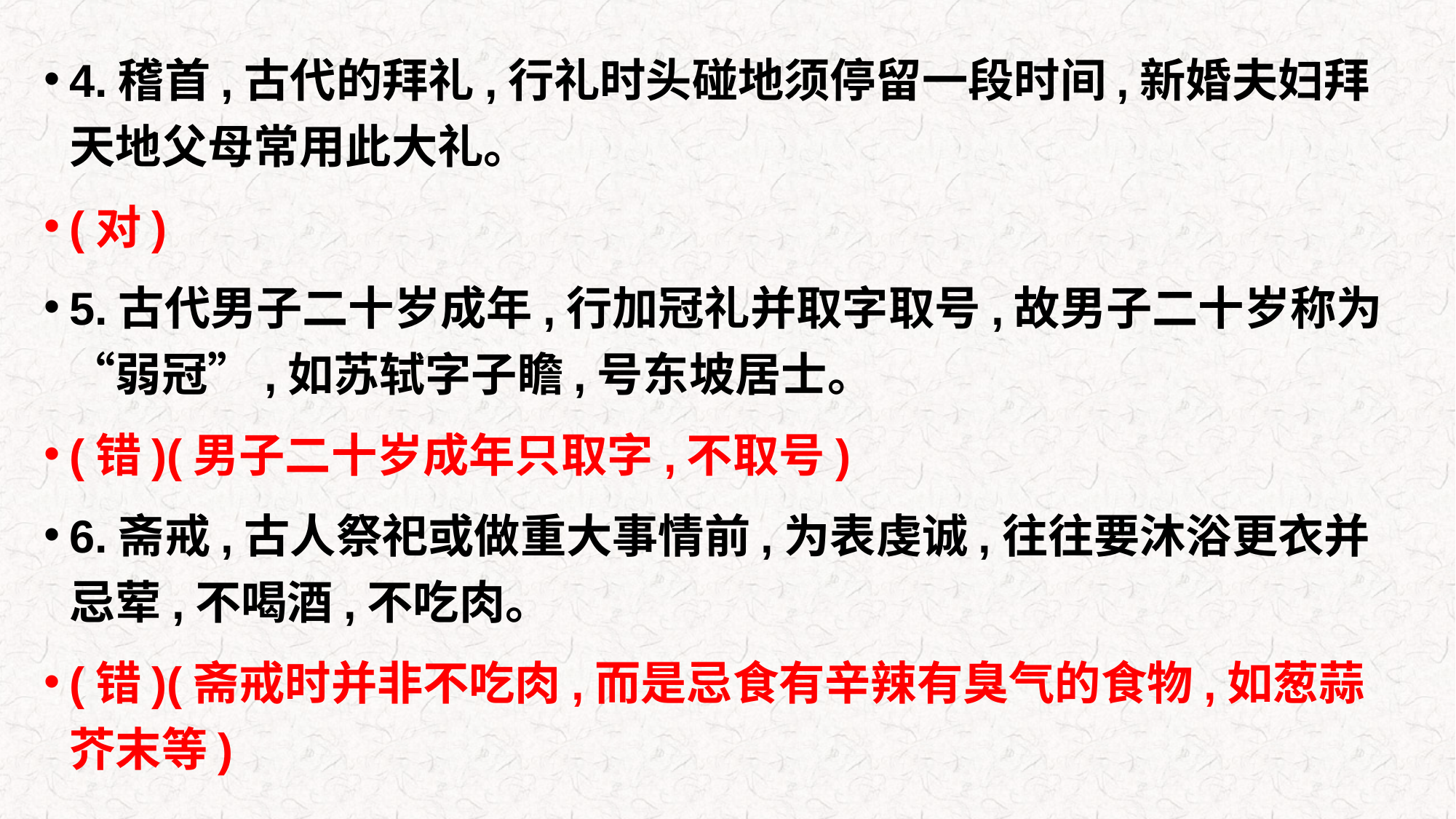

4.稽首,古代的拜礼,行礼时头碰地须停留一段时间,新婚夫妇拜天地父母常用此大礼。
(对)
5.古代男子二十岁成年,行加冠礼并取字取号,故男子二十岁称为“弱冠”,如苏轼字子瞻,号东坡居士。
(错)(男子二十岁成年只取字,不取号)
6.斋戒,古人祭祀或做重大事情前,为表虔诚,往往要沐浴更衣并忌荤,不喝酒,不吃肉。
(错)(斋戒时并非不吃肉,而是忌食有辛辣有臭气的食物,如葱蒜芥末等)